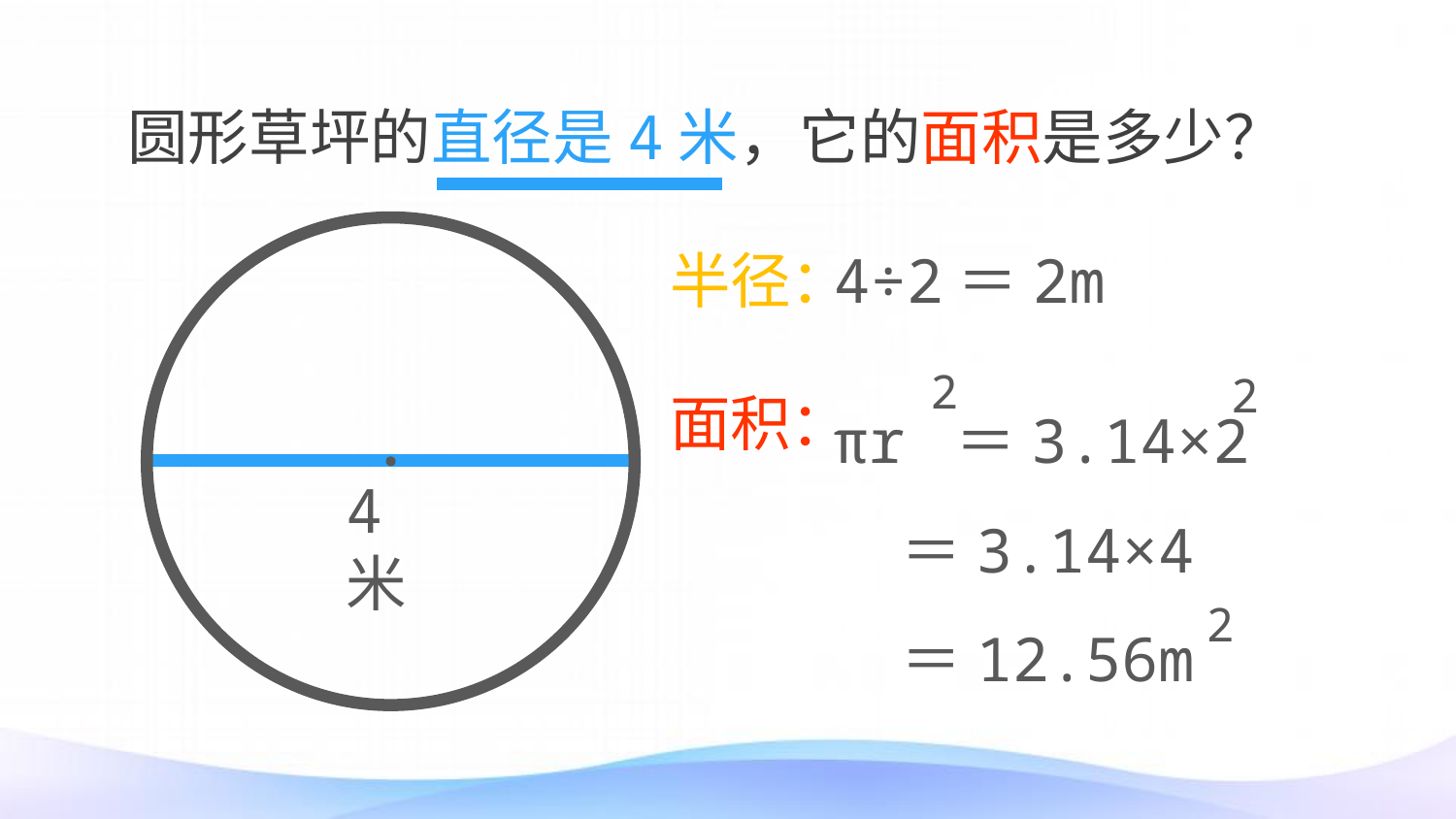

圆形草坪的直径是4米，它的面积是多少？

半径：
4÷2＝2m
2
2
πr ＝3.14×2
    ＝3.14×4
    ＝12.56m
面积：

4米
2